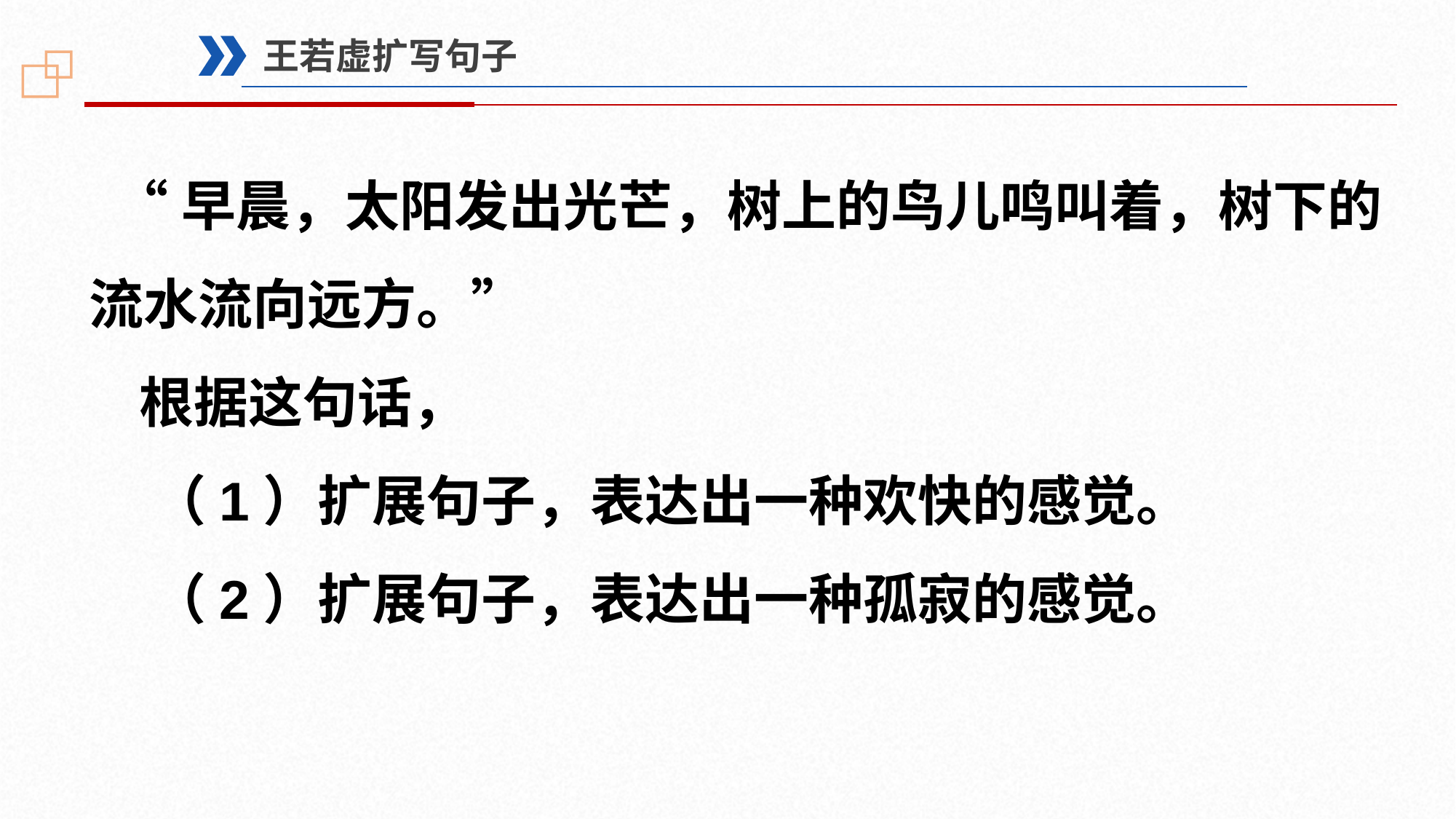

王若虚扩写句子

   “早晨，太阳发出光芒，树上的鸟儿鸣叫着，树下的流水流向远方。”
   根据这句话，
    （1）扩展句子，表达出一种欢快的感觉。
    （2）扩展句子，表达出一种孤寂的感觉。